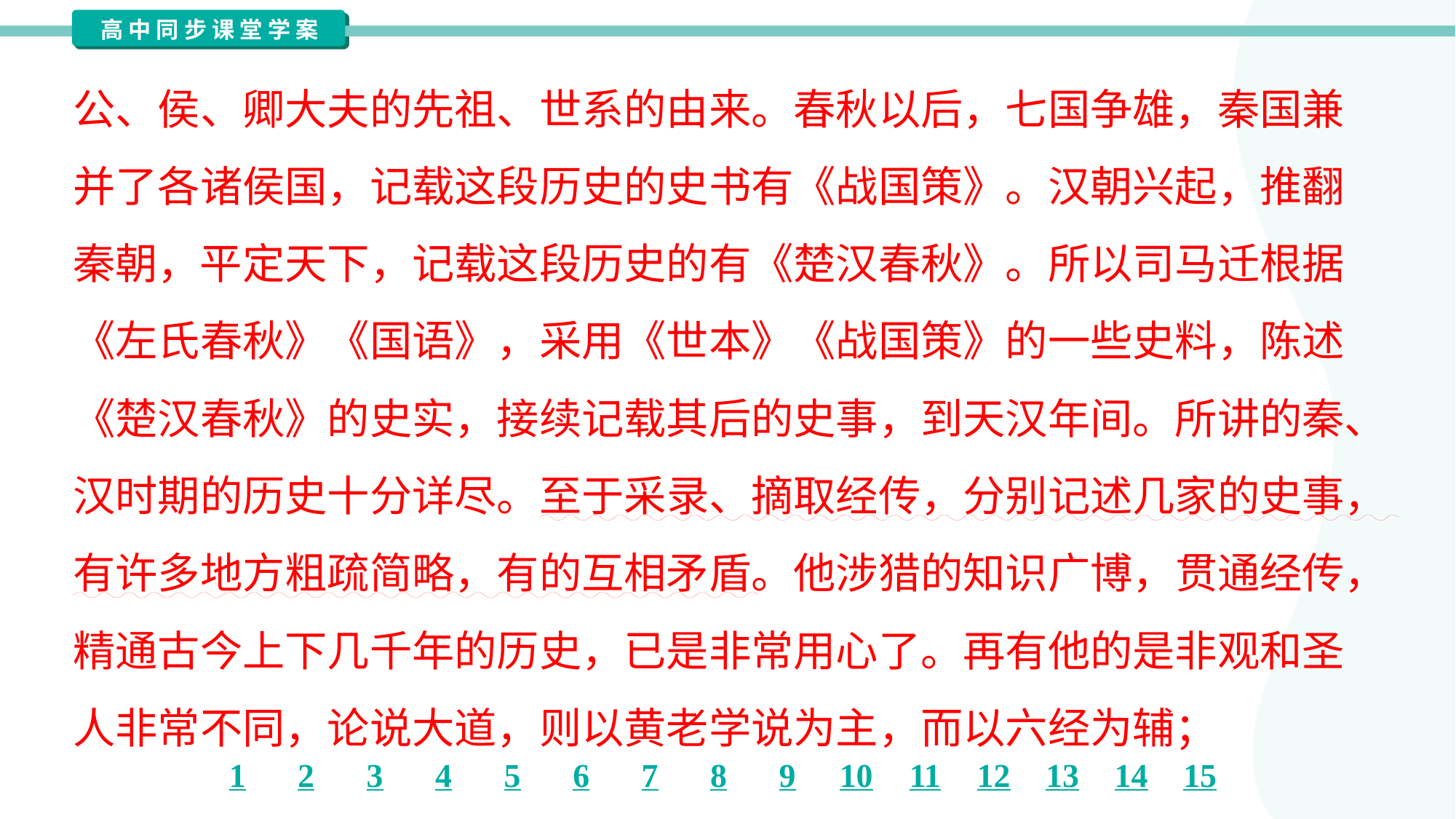

公、侯、卿大夫的先祖、世系的由来。春秋以后，七国争雄，秦国兼
并了各诸侯国，记载这段历史的史书有《战国策》。汉朝兴起，推翻
秦朝，平定天下，记载这段历史的有《楚汉春秋》。所以司马迁根据
《左氏春秋》《国语》，采用《世本》《战国策》的一些史料，陈述
《楚汉春秋》的史实，接续记载其后的史事，到天汉年间。所讲的秦、
汉时期的历史十分详尽。至于采录、摘取经传，分别记述几家的史事，
有许多地方粗疏简略，有的互相矛盾。他涉猎的知识广博，贯通经传，
精通古今上下几千年的历史，已是非常用心了。再有他的是非观和圣
人非常不同，论说大道，则以黄老学说为主，而以六经为辅；